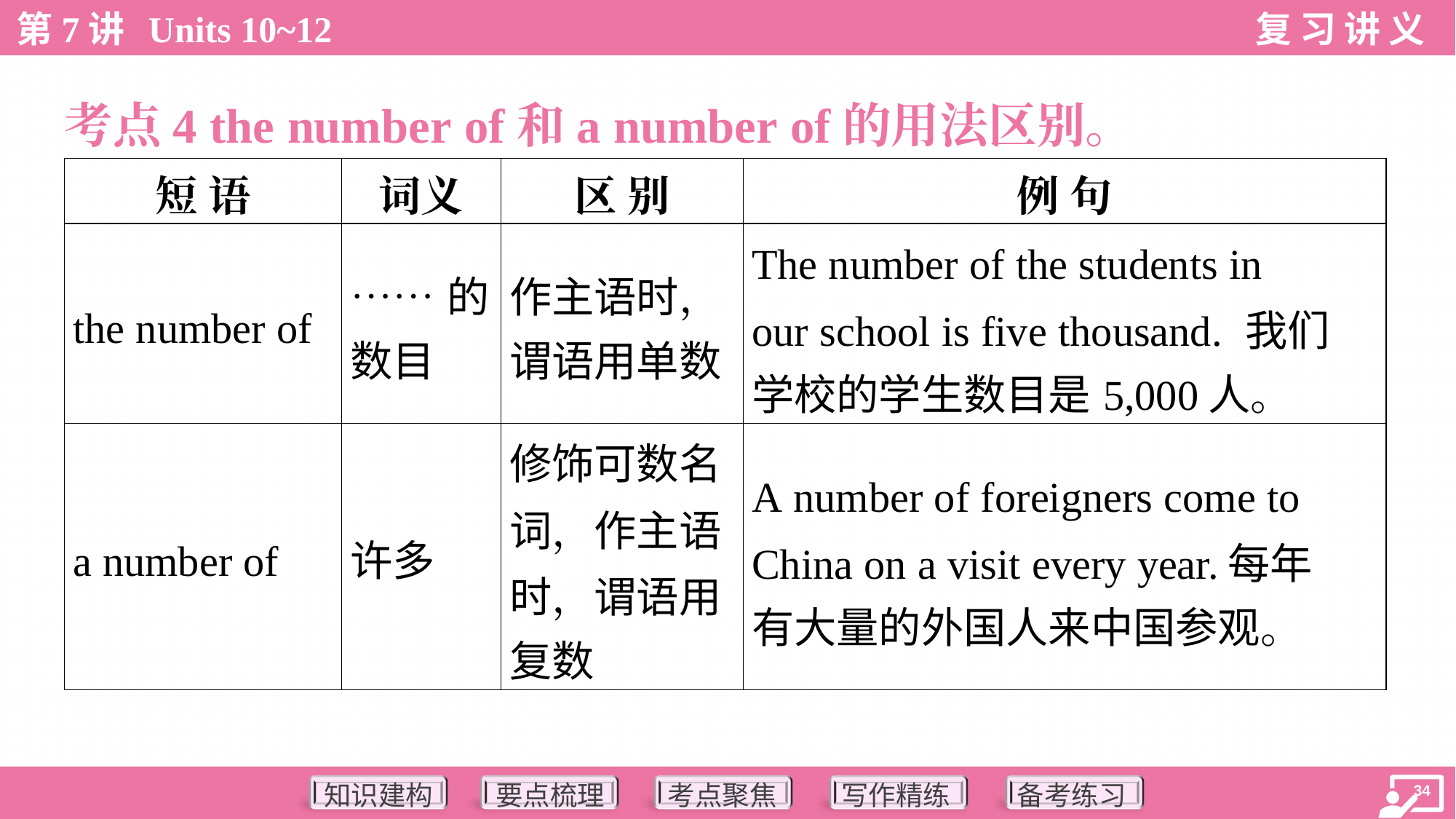

考点4 the number of和a number of的用法区别。
| 短 语 | 词义 | 区 别 | 例 句 |
| --- | --- | --- | --- |
| the number of | ……的 数目 | 作主语时， 谓语用单数 | The number of the students in our school is five thousand. 我们 学校的学生数目是5,000人。 |
| a number of | 许多 | 修饰可数名 词，作主语 时，谓语用 复数 | A number of foreigners come to China on a visit every year.每年 有大量的外国人来中国参观。 |